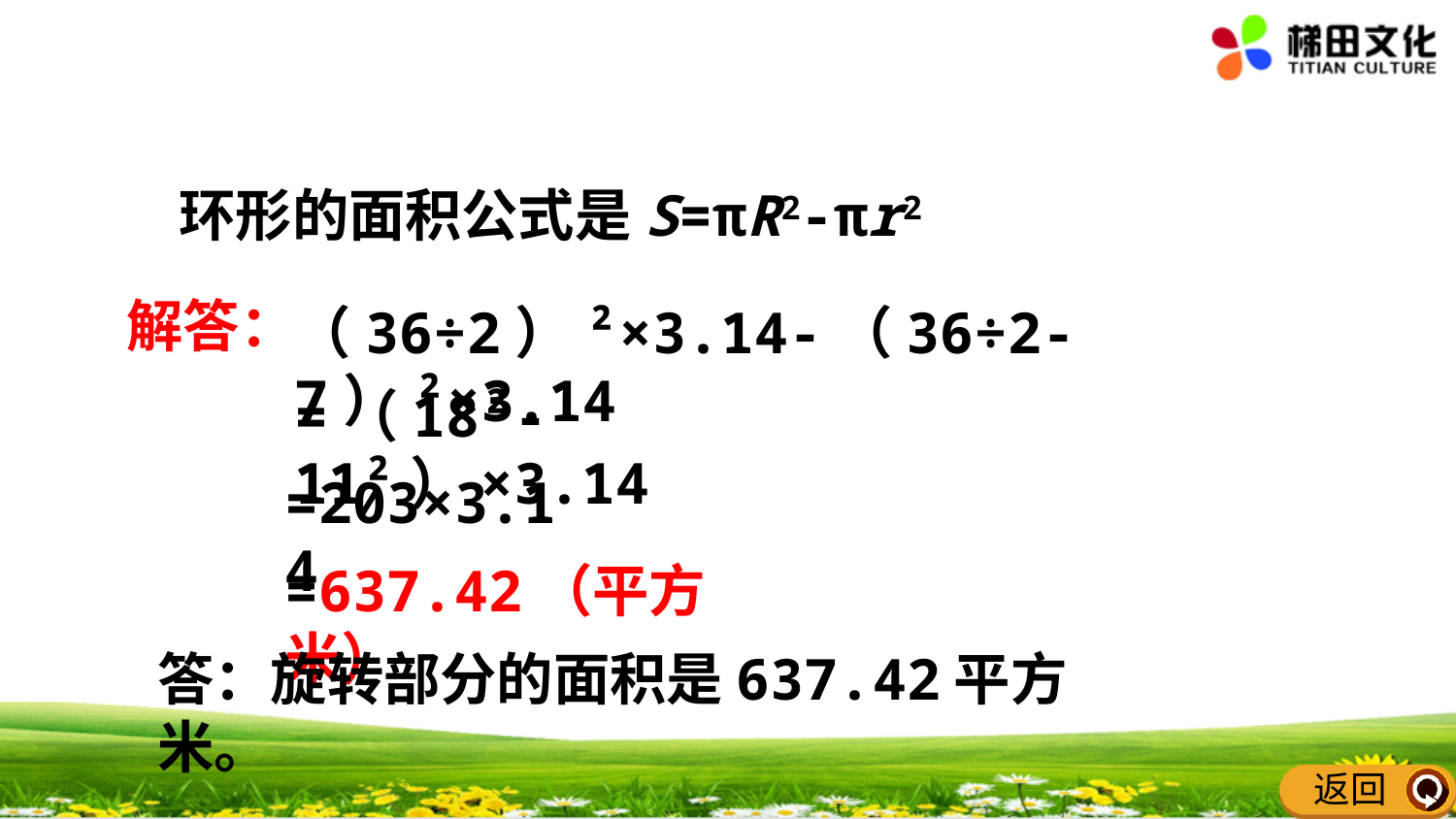

环形的面积公式是S=πR2-πr2
解答：
（36÷2）²×3.14-（36÷2-7）²×3.14
=（18²-11²）×3.14
=203×3.14
=637.42（平方米）
答：旋转部分的面积是637.42平方米。